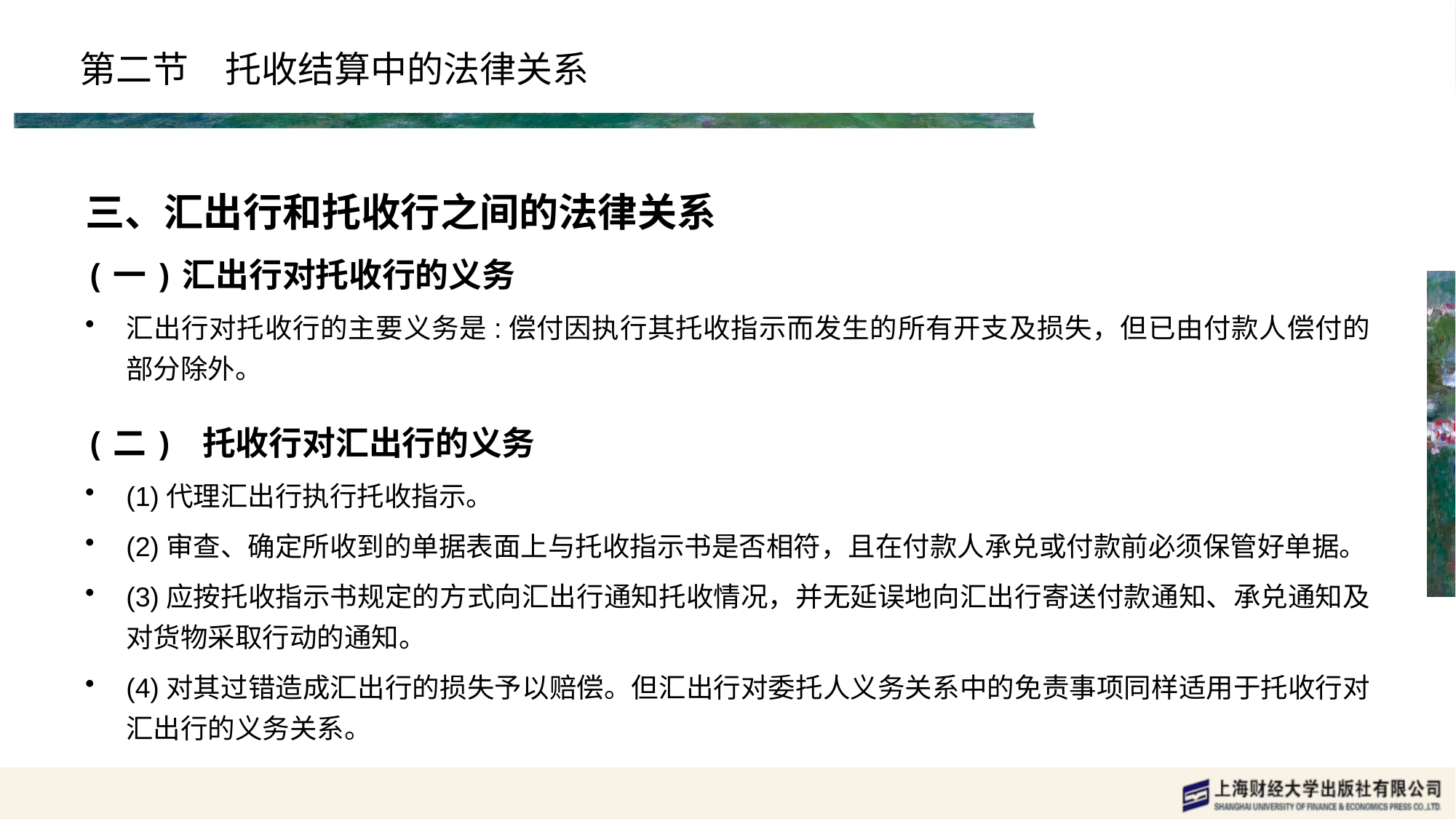

# 第二节　托收结算中的法律关系
三、汇出行和托收行之间的法律关系
(一)汇出行对托收行的义务
汇出行对托收行的主要义务是:偿付因执行其托收指示而发生的所有开支及损失，但已由付款人偿付的部分除外。
(二) 托收行对汇出行的义务
(1)代理汇出行执行托收指示。
(2)审查、确定所收到的单据表面上与托收指示书是否相符，且在付款人承兑或付款前必须保管好单据。
(3)应按托收指示书规定的方式向汇出行通知托收情况，并无延误地向汇出行寄送付款通知、承兑通知及对货物采取行动的通知。
(4)对其过错造成汇出行的损失予以赔偿。但汇出行对委托人义务关系中的免责事项同样适用于托收行对汇出行的义务关系。